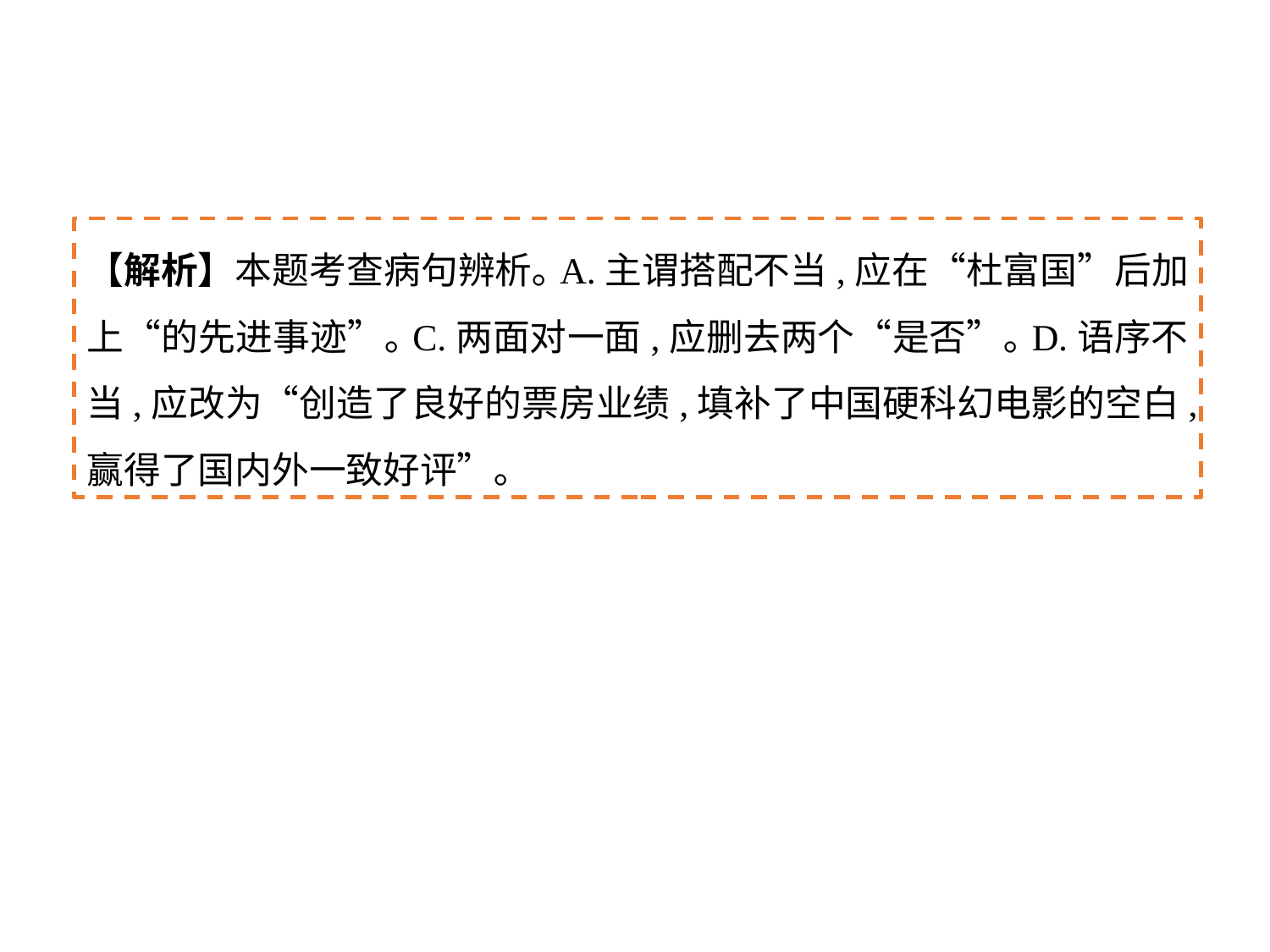

【解析】本题考查病句辨析｡A.主谓搭配不当,应在“杜富国”后加上“的先进事迹”｡C.两面对一面,应删去两个“是否”｡D.语序不当,应改为“创造了良好的票房业绩,填补了中国硬科幻电影的空白,赢得了国内外一致好评”｡